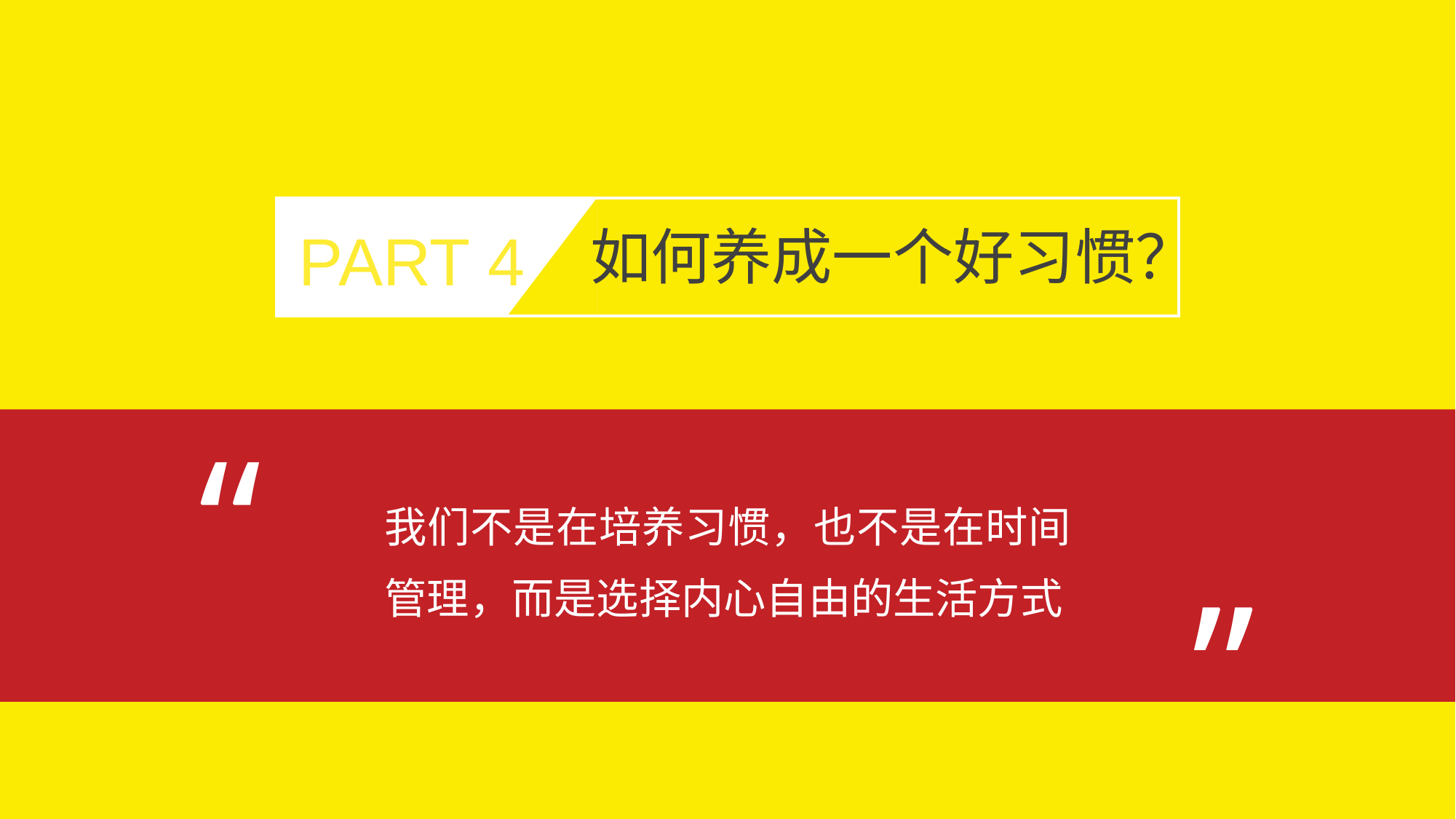

PART 4
如何养成一个好习惯？
“

我们不是在培养习惯，也不是在时间管理，而是选择内心自由的生活方式
“